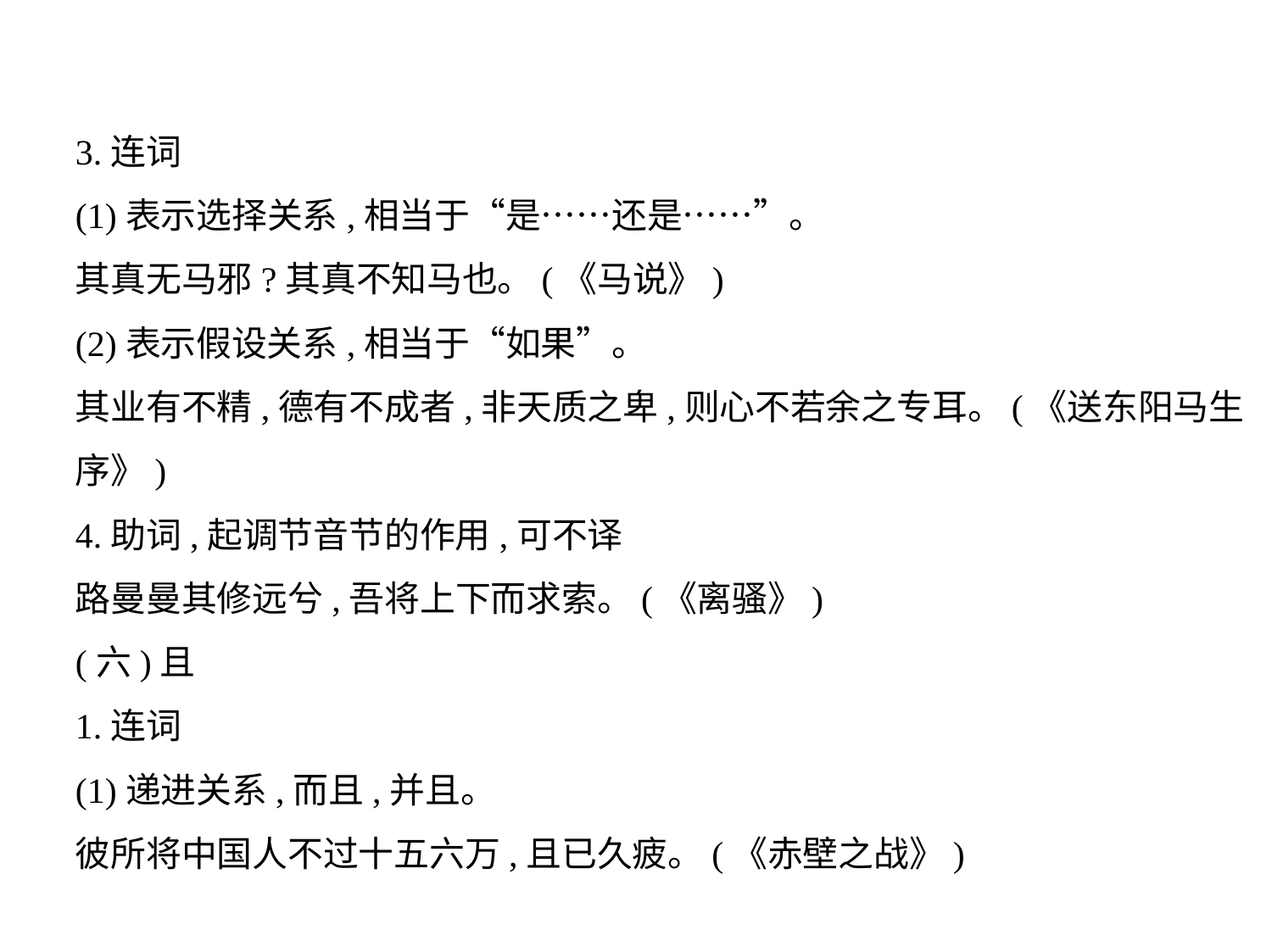

3.连词
(1)表示选择关系,相当于“是……还是……”。
其真无马邪?其真不知马也。(《马说》)
(2)表示假设关系,相当于“如果”。
其业有不精,德有不成者,非天质之卑,则心不若余之专耳。(《送东阳马生
序》)
4.助词,起调节音节的作用,可不译
路曼曼其修远兮,吾将上下而求索。(《离骚》)
(六)且
1.连词
(1)递进关系,而且,并且。
彼所将中国人不过十五六万,且已久疲。(《赤壁之战》)